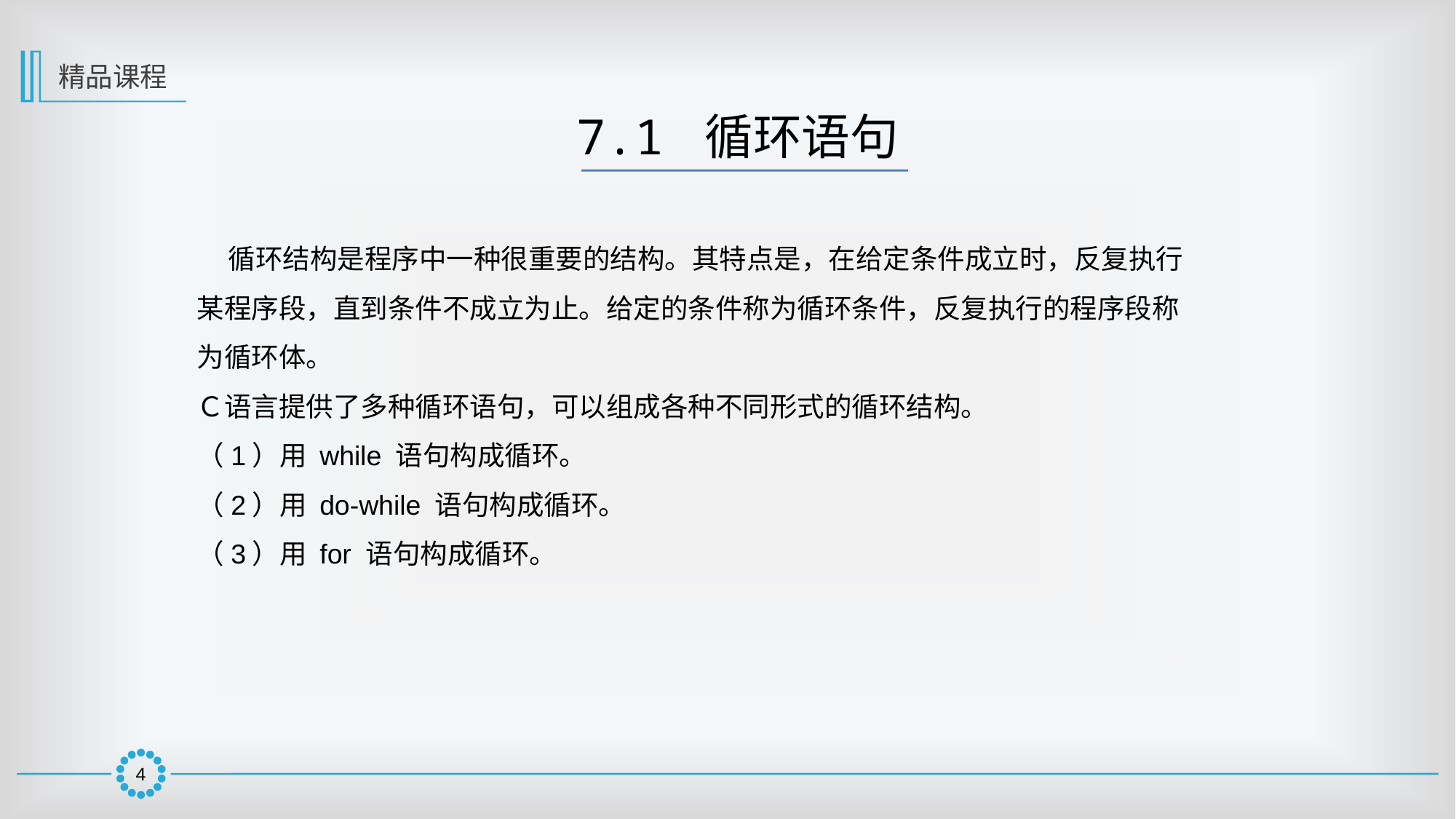

精品课程
7.1 循环语句

    循环结构是程序中一种很重要的结构。其特点是，在给定条件成立时，反复执行某程序段，直到条件不成立为止。给定的条件称为循环条件，反复执行的程序段称为循环体。
Ｃ语言提供了多种循环语句，可以组成各种不同形式的循环结构。
（1）用 while 语句构成循环。
（2）用 do-while 语句构成循环。
（3）用 for 语句构成循环。

4